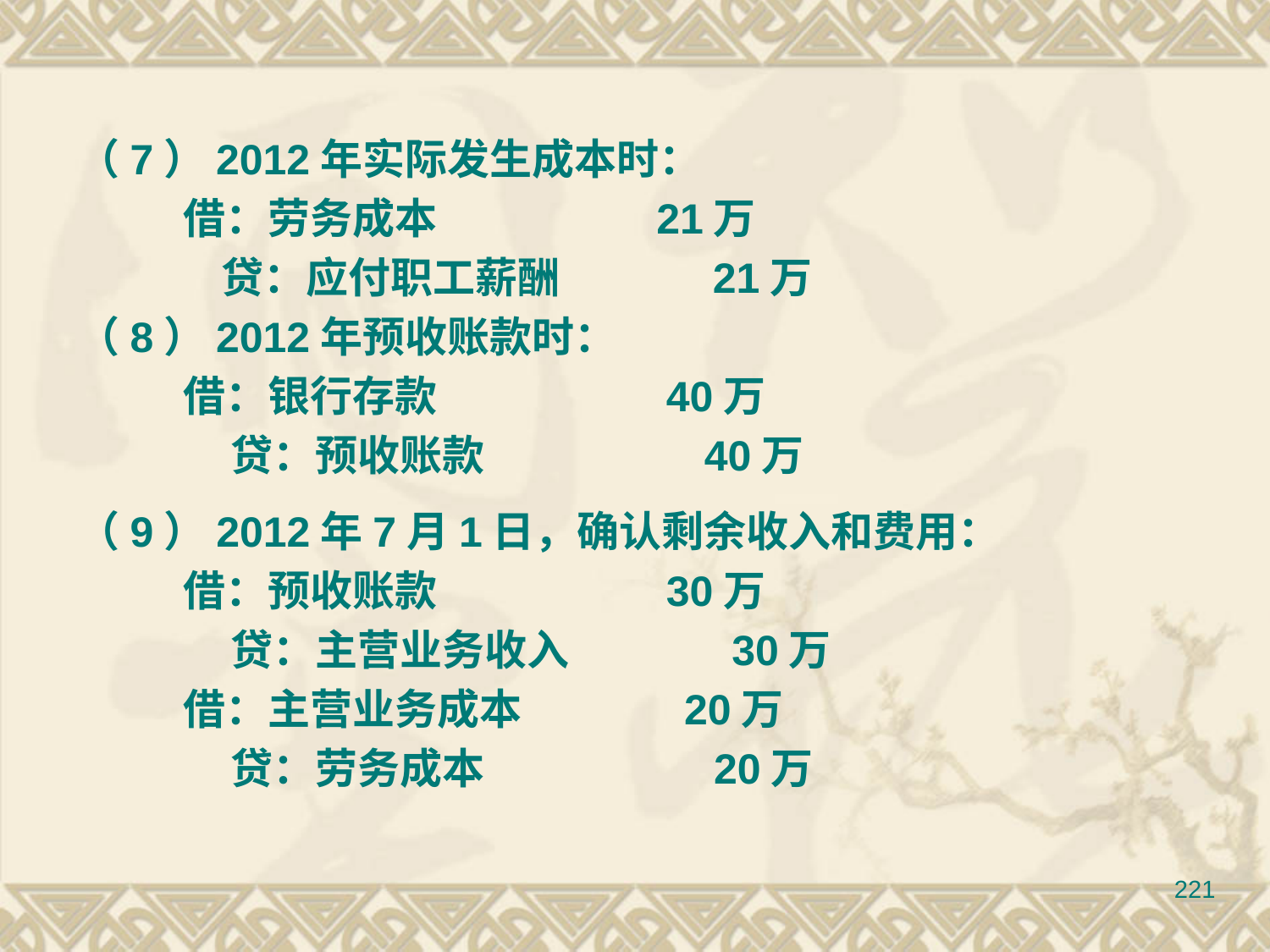

（7）2012年实际发生成本时：
          借：劳务成本                      21万
              贷：应付职工薪酬               21万
（8）2012年预收账款时：
          借：银行存款                       40万
               贷：预收账款                      40万
（9）2012年7月1日，确认剩余收入和费用：
          借：预收账款                       30万
               贷：主营业务收入                30万
          借：主营业务成本                20万
               贷：劳务成本                       20万
221